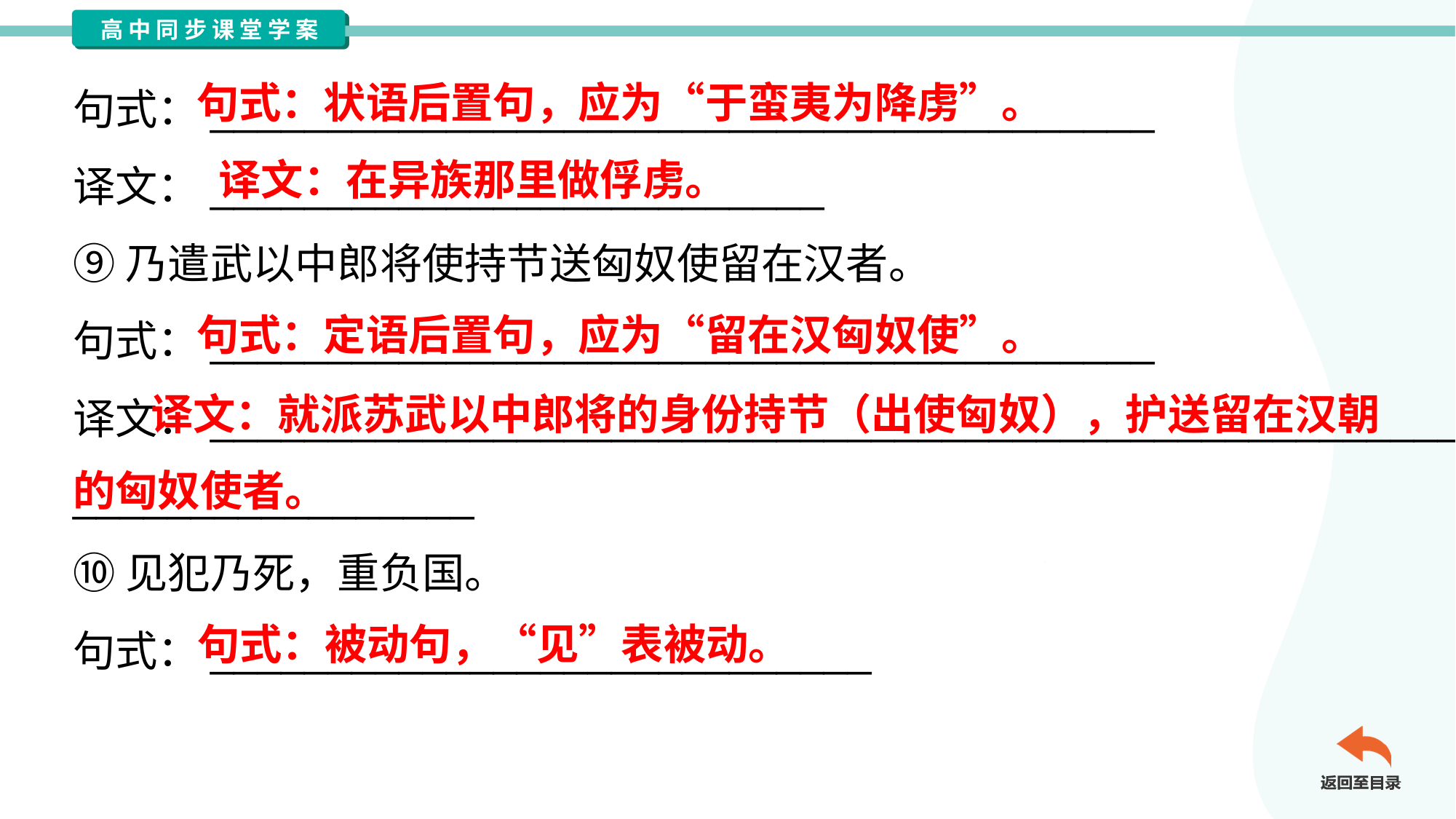

句式：状语后置句，应为“于蛮夷为降虏”。
句式：________________________________________
译文：__________________________
⑨乃遣武以中郎将使持节送匈奴使留在汉者。
句式：________________________________________
译文：_______________________________________________________
_________________
⑩见犯乃死，重负国。
句式：____________________________
译文：在异族那里做俘虏。
句式：定语后置句，应为“留在汉匈奴使”。
       译文：就派苏武以中郎将的身份持节（出使匈奴），护送留在汉朝的匈奴使者。
句式：被动句，“见”表被动。